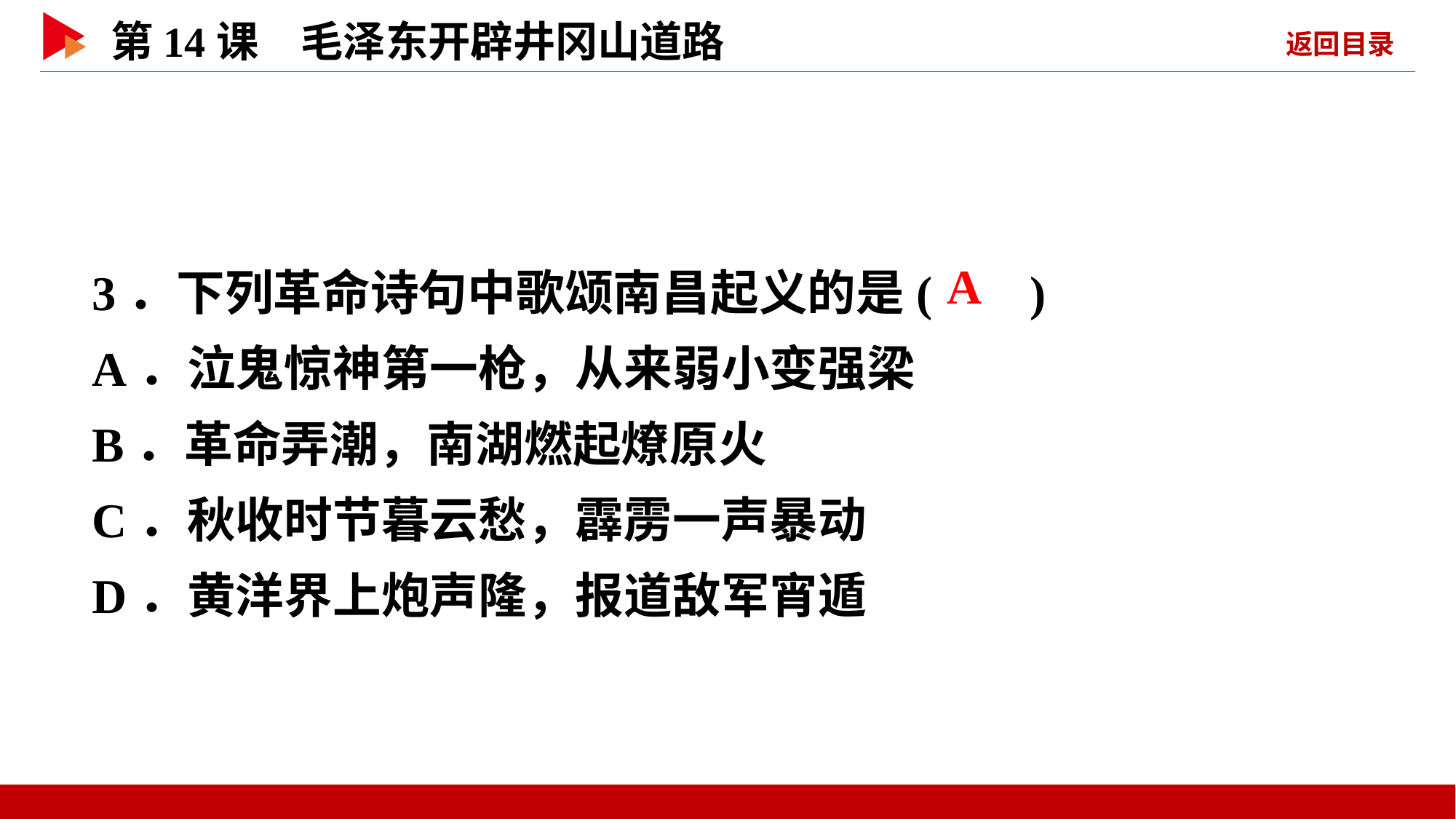

3．下列革命诗句中歌颂南昌起义的是(        )
A．泣鬼惊神第一枪，从来弱小变强梁
B．革命弄潮，南湖燃起燎原火
C．秋收时节暮云愁，霹雳一声暴动
D．黄洋界上炮声隆，报道敌军宵遁
   A